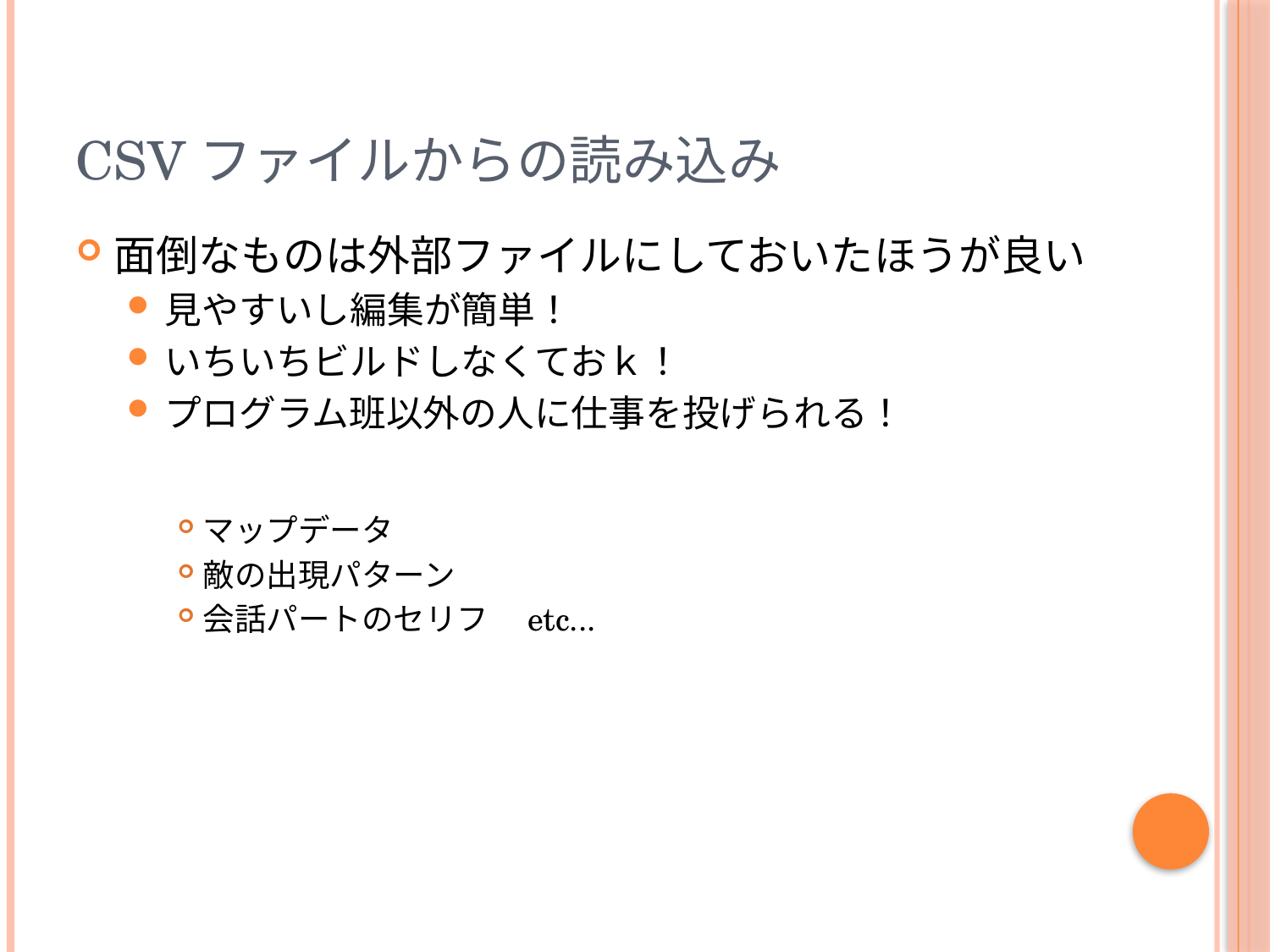

# csvファイルからの読み込み
面倒なものは外部ファイルにしておいたほうが良い
見やすいし編集が簡単！
いちいちビルドしなくておｋ！
プログラム班以外の人に仕事を投げられる！

マップデータ
敵の出現パターン
会話パートのセリフ　etc...